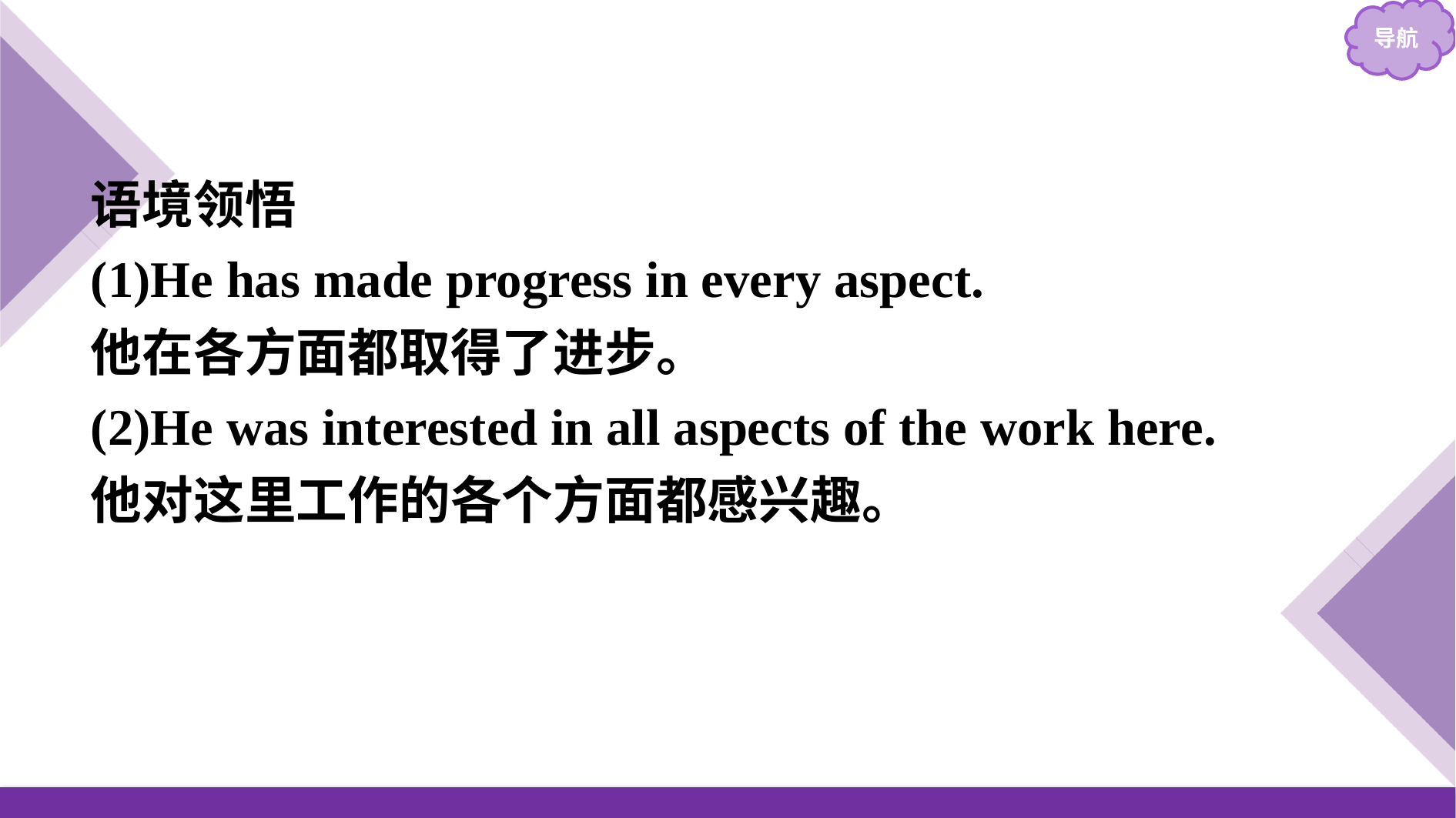

语境领悟
(1)He has made progress in every aspect.
他在各方面都取得了进步。
(2)He was interested in all aspects of the work here.
他对这里工作的各个方面都感兴趣。